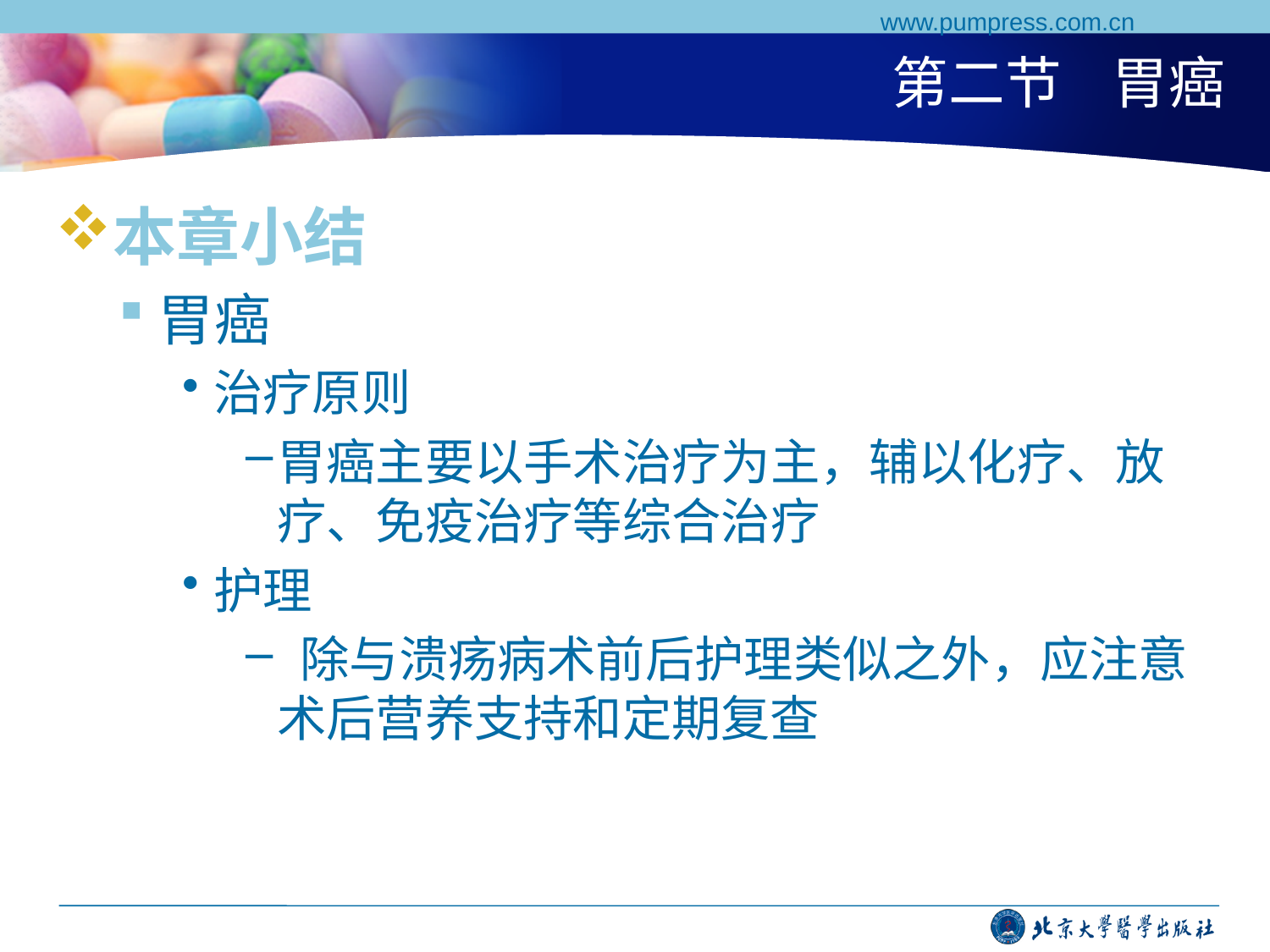

www.pumpress.com.cn
# 第二节    胃癌
本章小结
胃癌
治疗原则
胃癌主要以手术治疗为主，辅以化疗、放疗、免疫治疗等综合治疗
护理
 除与溃疡病术前后护理类似之外，应注意术后营养支持和定期复查